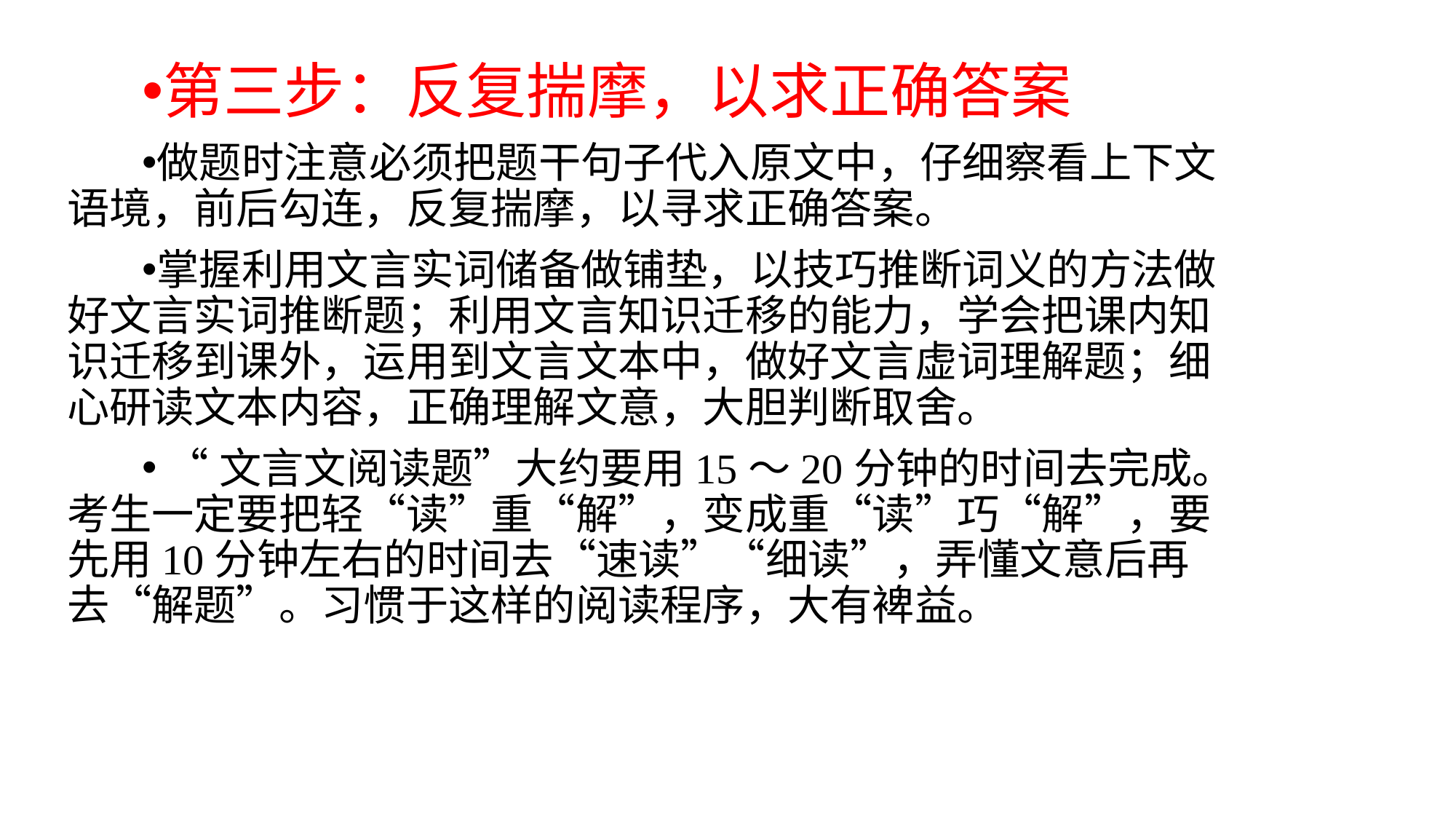

第三步：反复揣摩，以求正确答案
做题时注意必须把题干句子代入原文中，仔细察看上下文语境，前后勾连，反复揣摩，以寻求正确答案。
掌握利用文言实词储备做铺垫，以技巧推断词义的方法做好文言实词推断题；利用文言知识迁移的能力，学会把课内知识迁移到课外，运用到文言文本中，做好文言虚词理解题；细心研读文本内容，正确理解文意，大胆判断取舍。
 “文言文阅读题”大约要用15～20分钟的时间去完成。考生一定要把轻“读”重“解”，变成重“读”巧“解”，要先用10分钟左右的时间去“速读”“细读”，弄懂文意后再去“解题”。习惯于这样的阅读程序，大有裨益。